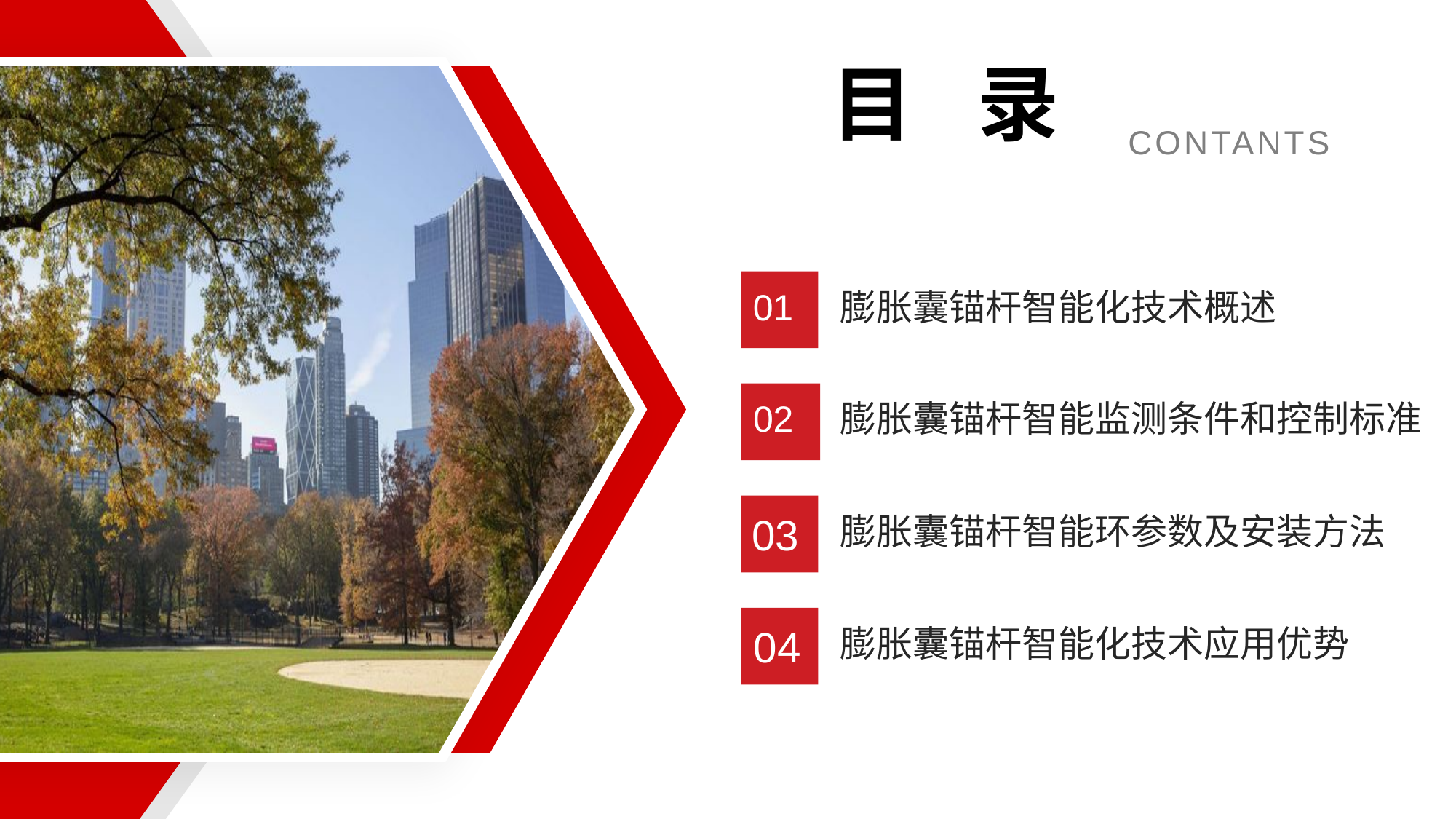

目   录

CONTANTS

01
膨胀囊锚杆智能化技术概述

02
膨胀囊锚杆智能监测条件和控制标准

03
膨胀囊锚杆智能环参数及安装方法

04
膨胀囊锚杆智能化技术应用优势